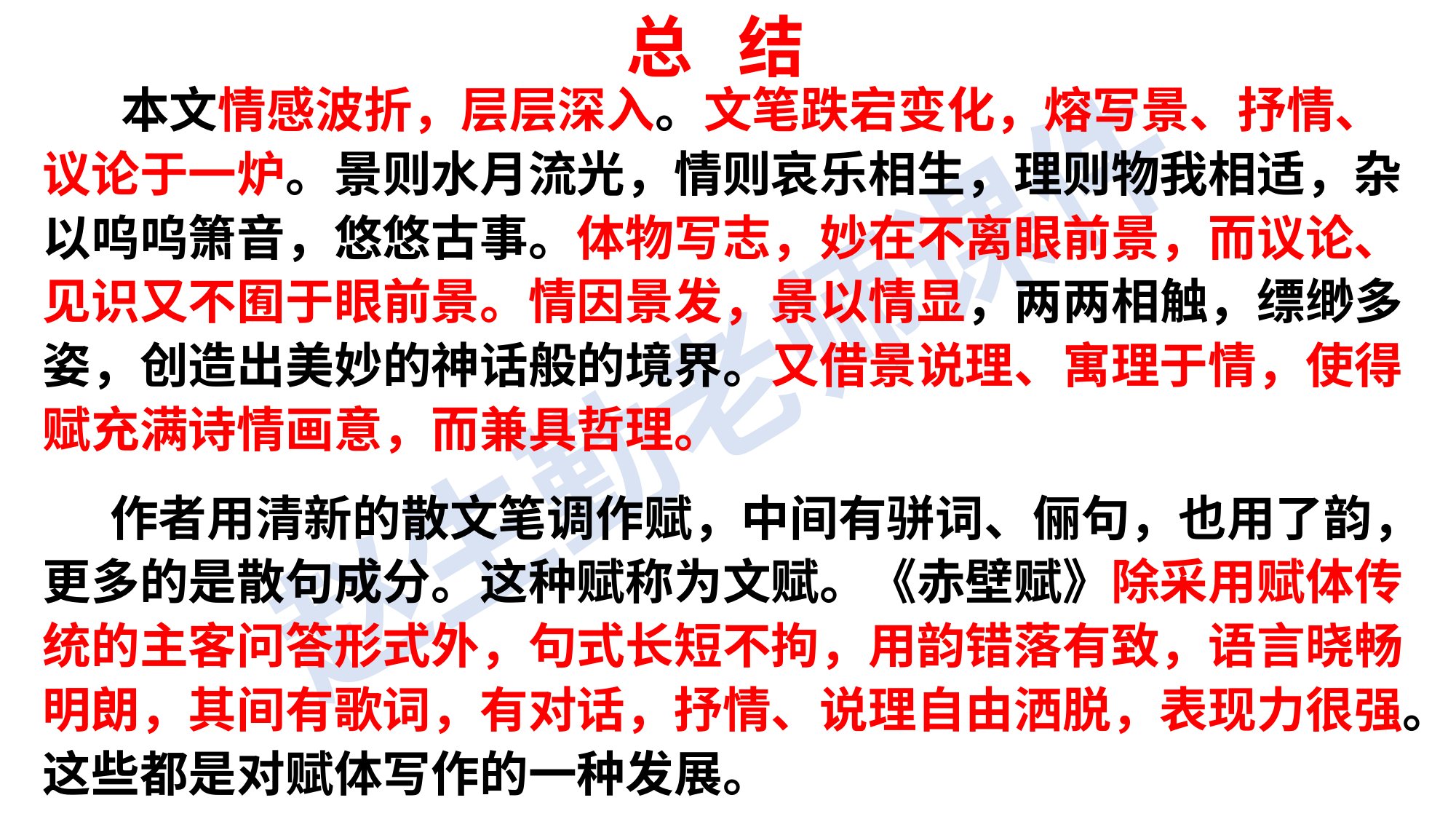

总   结
      本文情感波折，层层深入。文笔跌宕变化，熔写景、抒情、议论于一炉。景则水月流光，情则哀乐相生，理则物我相适，杂以呜呜箫音，悠悠古事。体物写志，妙在不离眼前景，而议论、见识又不囿于眼前景。情因景发，景以情显，两两相触，缥缈多姿，创造出美妙的神话般的境界。又借景说理、寓理于情，使得赋充满诗情画意，而兼具哲理。
     作者用清新的散文笔调作赋，中间有骈词、俪句，也用了韵，更多的是散句成分。这种赋称为文赋。《赤壁赋》除采用赋体传统的主客问答形式外，句式长短不拘，用韵错落有致，语言晓畅明朗，其间有歌词，有对话，抒情、说理自由洒脱，表现力很强。这些都是对赋体写作的一种发展。